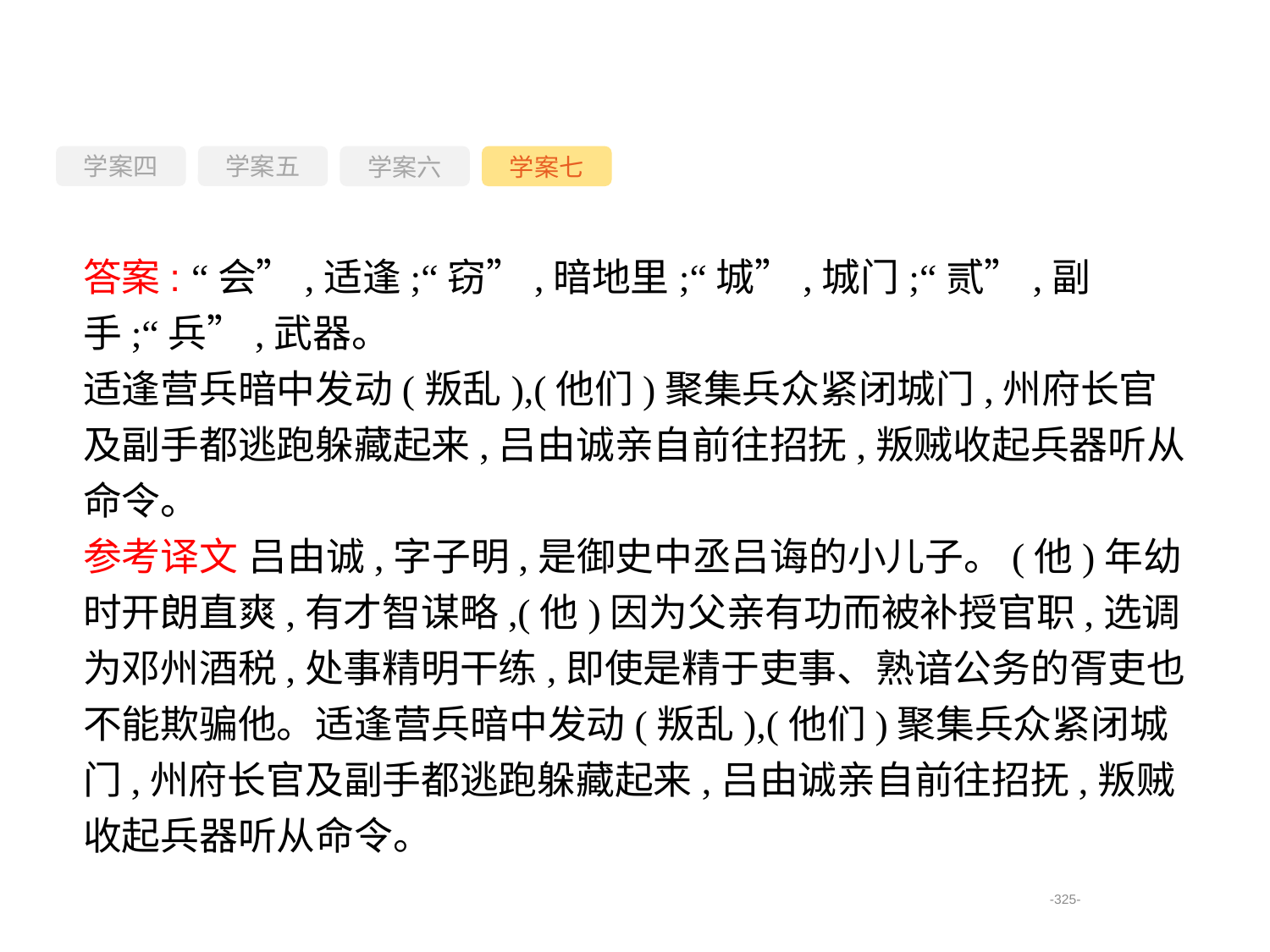

学案四
学案六
学案七
学案五
答案: “会”,适逢;“窃”,暗地里;“城”,城门;“贰”,副手;“兵”,武器。
适逢营兵暗中发动(叛乱),(他们)聚集兵众紧闭城门,州府长官及副手都逃跑躲藏起来,吕由诚亲自前往招抚,叛贼收起兵器听从命令。
参考译文 吕由诚,字子明,是御史中丞吕诲的小儿子。(他)年幼时开朗直爽,有才智谋略,(他)因为父亲有功而被补授官职,选调为邓州酒税,处事精明干练,即使是精于吏事、熟谙公务的胥吏也不能欺骗他。适逢营兵暗中发动(叛乱),(他们)聚集兵众紧闭城门,州府长官及副手都逃跑躲藏起来,吕由诚亲自前往招抚,叛贼收起兵器听从命令。
-325-